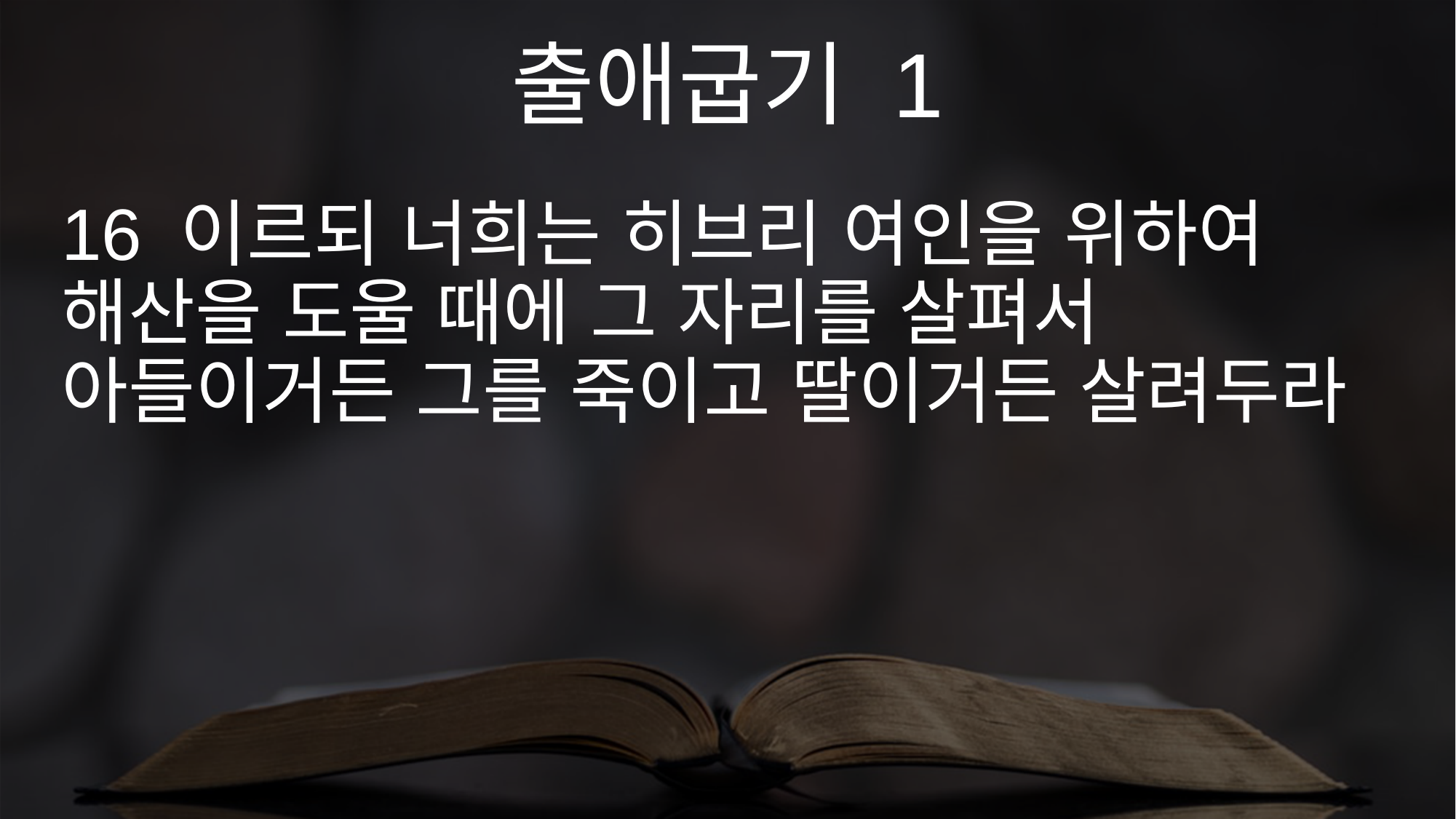

출애굽기 1
16 이르되 너희는 히브리 여인을 위하여 해산을 도울 때에 그 자리를 살펴서 아들이거든 그를 죽이고 딸이거든 살려두라